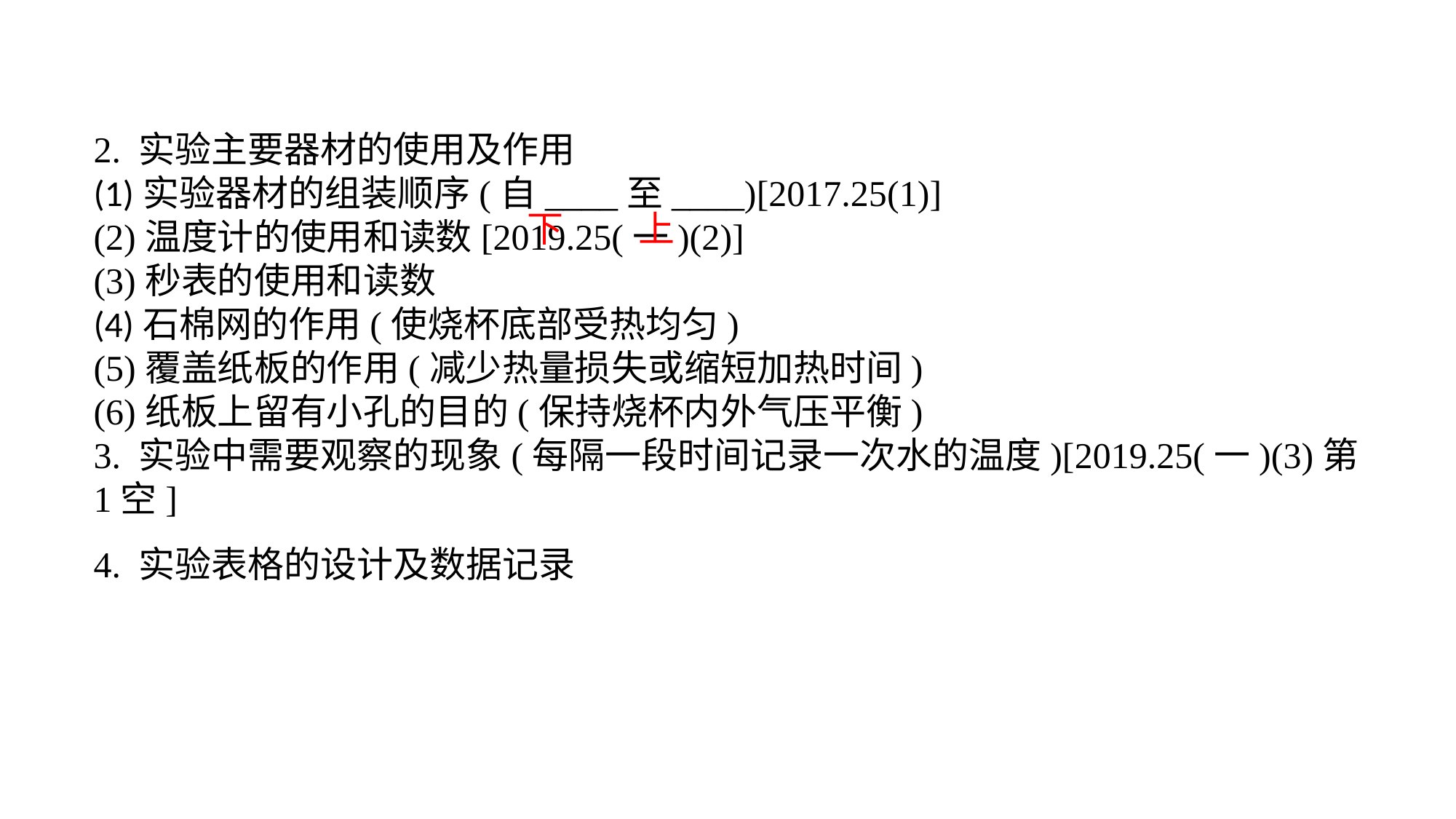

2. 实验主要器材的使用及作用(1)实验器材的组装顺序(自____至____)[2017.25(1)] (2)温度计的使用和读数[2019.25(一)(2)](3)秒表的使用和读数(4)石棉网的作用(使烧杯底部受热均匀)(5)覆盖纸板的作用(减少热量损失或缩短加热时间)(6)纸板上留有小孔的目的(保持烧杯内外气压平衡)3. 实验中需要观察的现象(每隔一段时间记录一次水的温度)[2019.25(一)(3)第1空]4. 实验表格的设计及数据记录
下
上